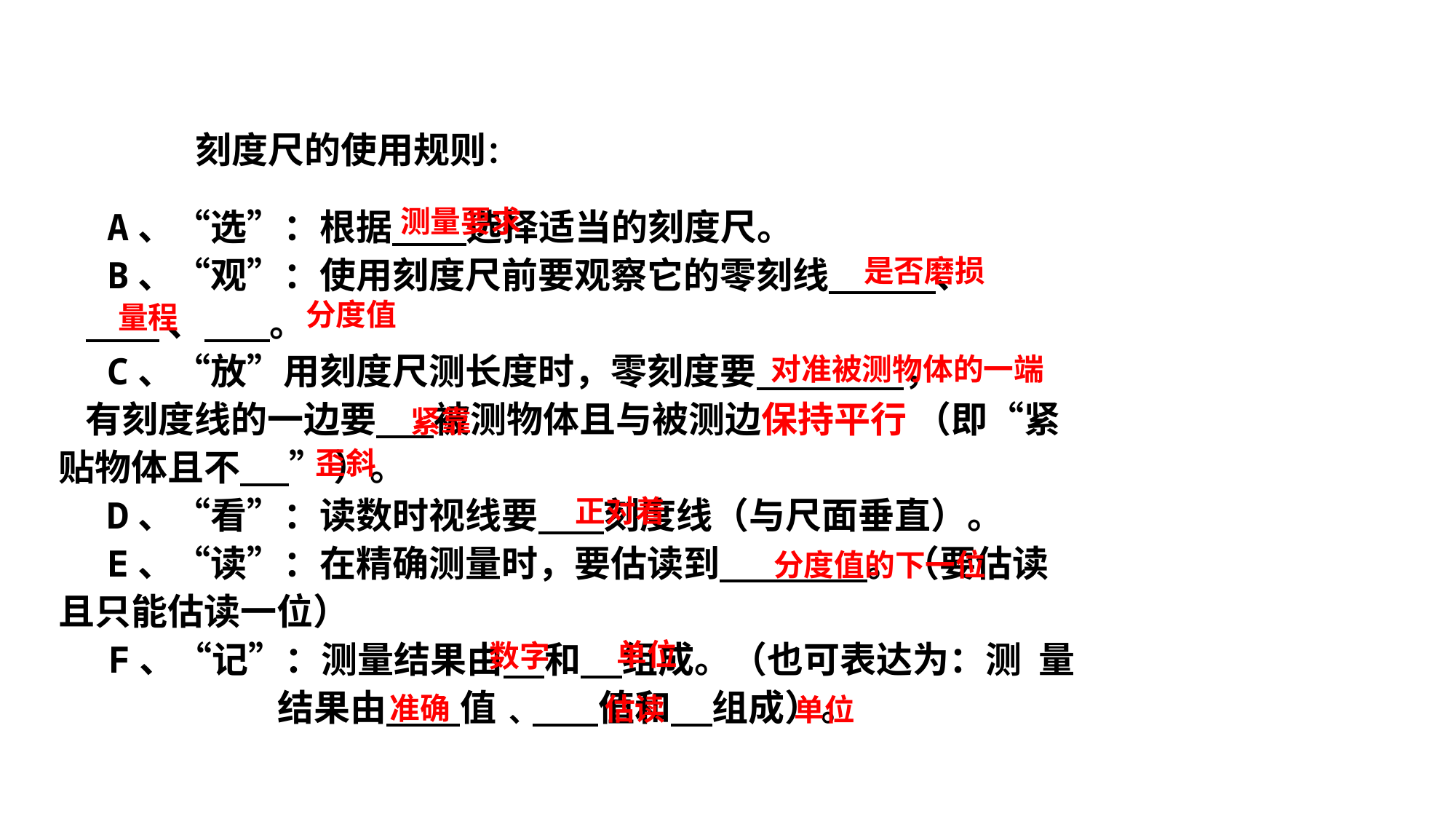

刻度尺的使用规则：
测量要求
 A、“选”：根据         选择适当的刻度尺。
 B、“观”：使用刻度尺前要观察它的零刻线             、
         、        。
 C、“放”用刻度尺测长度时，零刻度要                  ，
有刻度线的一边要       被测物体且与被测边保持平行 （即“紧贴物体且不      ” ）。
 D、“看”：读数时视线要        刻度线（与尺面垂直）。
 E、“读”：在精确测量时，要估读到                  。（要估读且只能估读一位）
 F、“记”：测量结果由     和     组成。（也可表达为：测  量结果由         值﹑        值和     组成）。
是否磨损
分度值
量程

对准被测物体的一端
紧靠
歪斜
正对着
分度值的下一位
单位
数字
准确
估读
单位